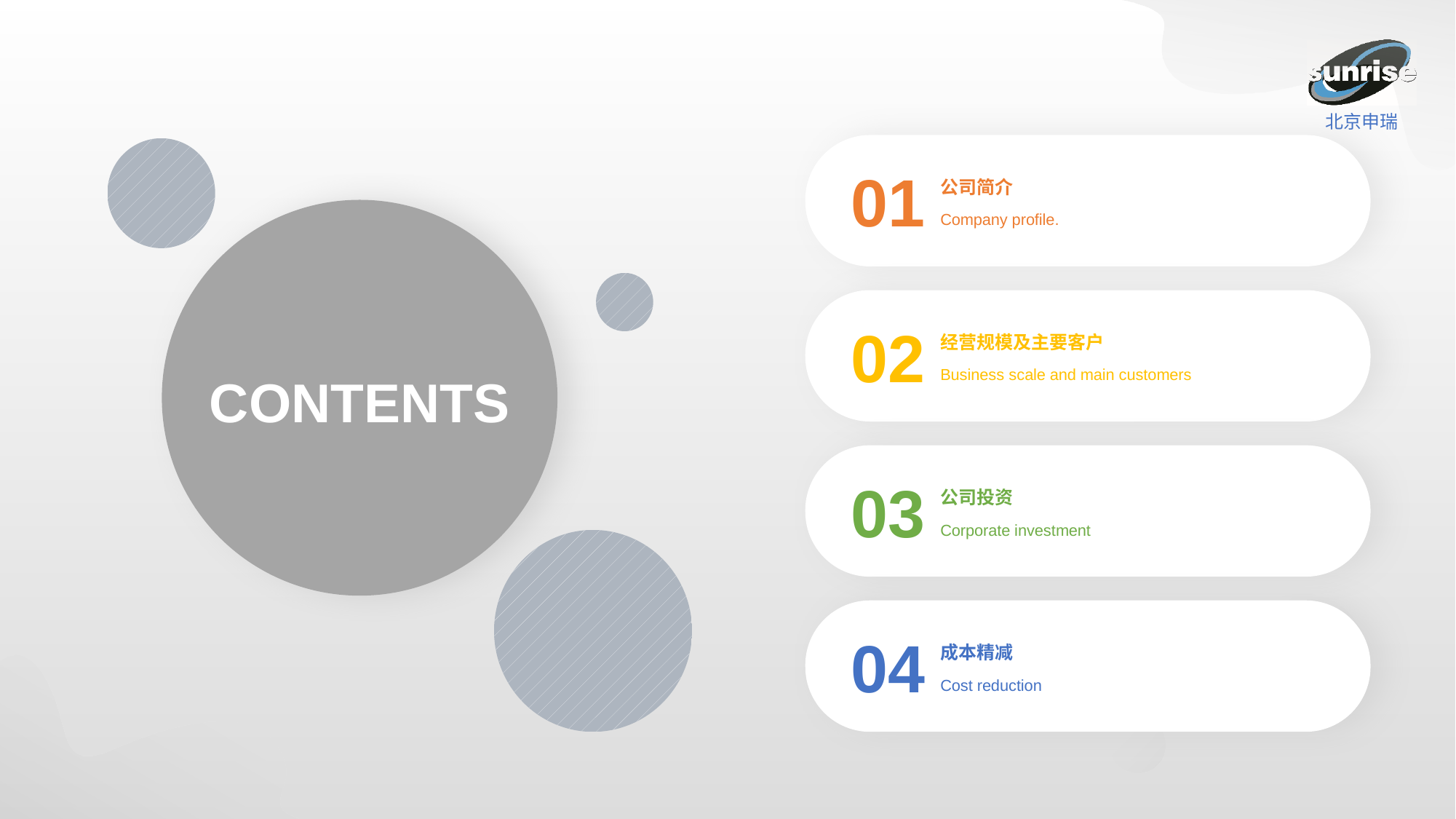

01
公司简介
Company profile.

02
经营规模及主要客户
Business scale and main customers

03
公司投资
Corporate investment
04
成本精减
Cost reduction

CONTENTS